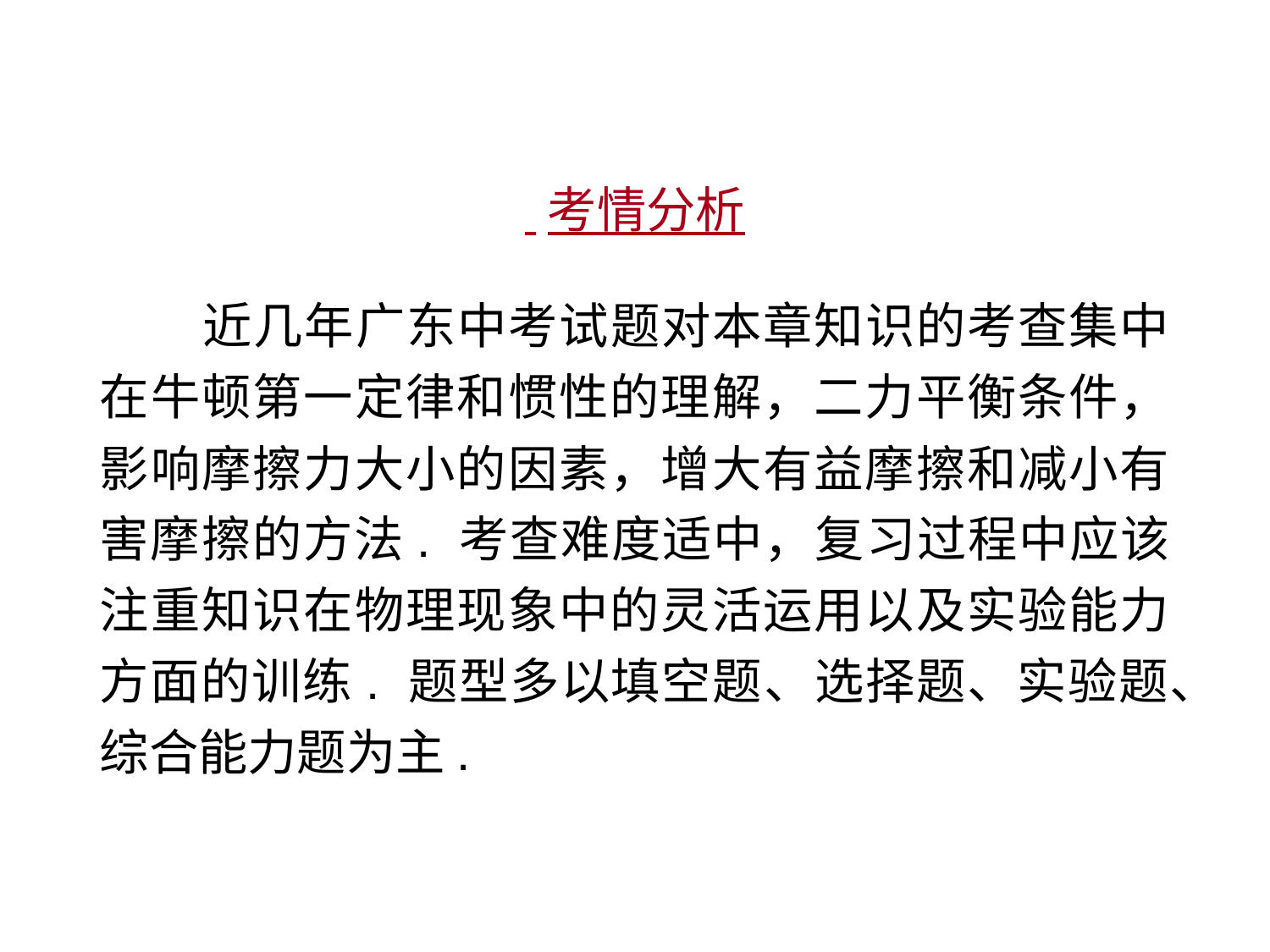

考情分析
近几年广东中考试题对本章知识的考查集中在牛顿第一定律和惯性的理解，二力平衡条件，影响摩擦力大小的因素，增大有益摩擦和减小有害摩擦的方法. 考查难度适中，复习过程中应该注重知识在物理现象中的灵活运用以及实验能力方面的训练. 题型多以填空题、选择题、实验题、综合能力题为主.